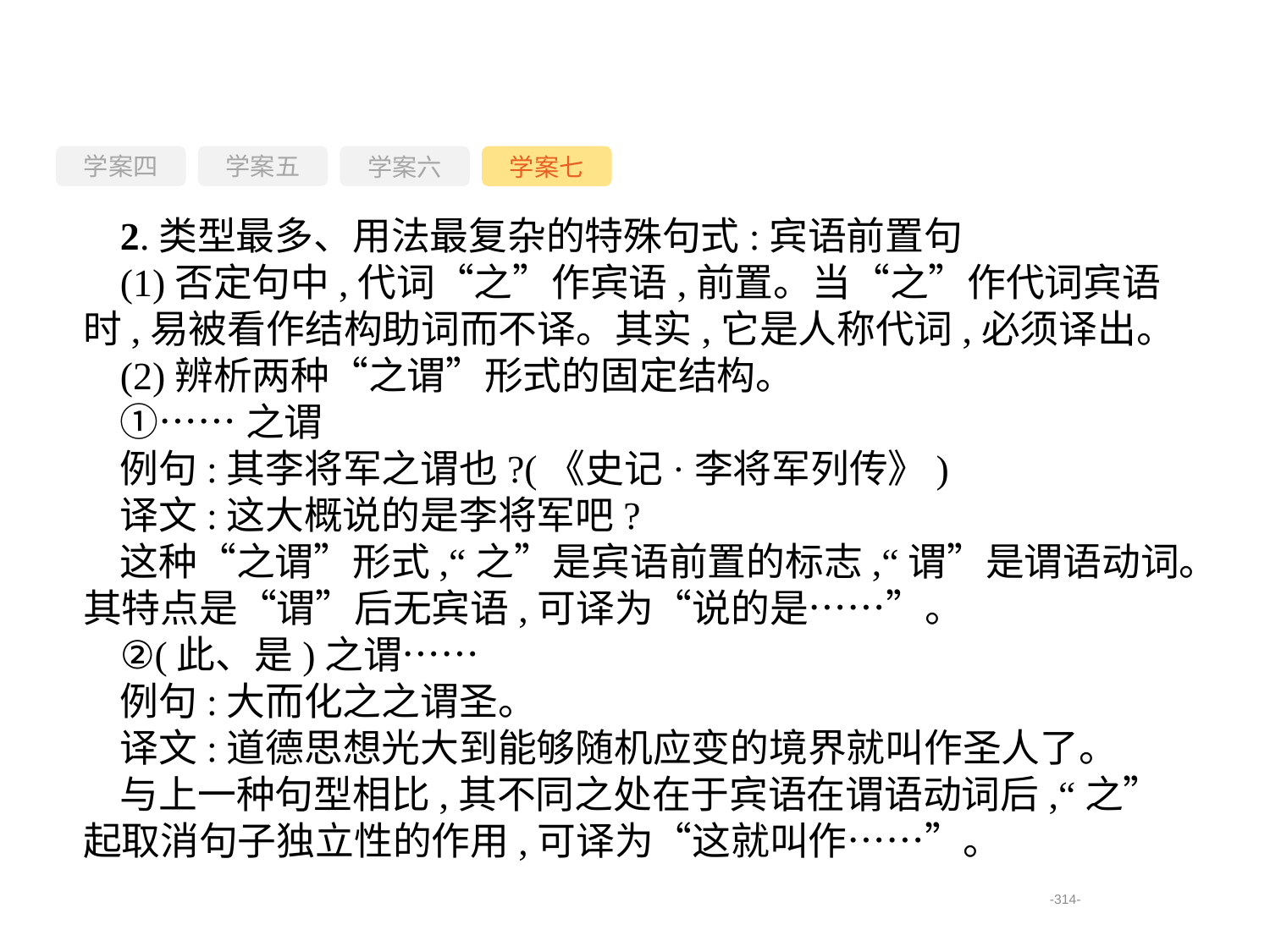

学案四
学案六
学案七
学案五
2.类型最多、用法最复杂的特殊句式:宾语前置句
(1)否定句中,代词“之”作宾语,前置。当“之”作代词宾语时,易被看作结构助词而不译。其实,它是人称代词,必须译出。
(2)辨析两种“之谓”形式的固定结构。
①……之谓
例句:其李将军之谓也?(《史记·李将军列传》)
译文:这大概说的是李将军吧?
这种“之谓”形式,“之”是宾语前置的标志,“谓”是谓语动词。其特点是“谓”后无宾语,可译为“说的是……”。
②(此、是)之谓……
例句:大而化之之谓圣。
译文:道德思想光大到能够随机应变的境界就叫作圣人了。
与上一种句型相比,其不同之处在于宾语在谓语动词后,“之”起取消句子独立性的作用,可译为“这就叫作……”。
-314-